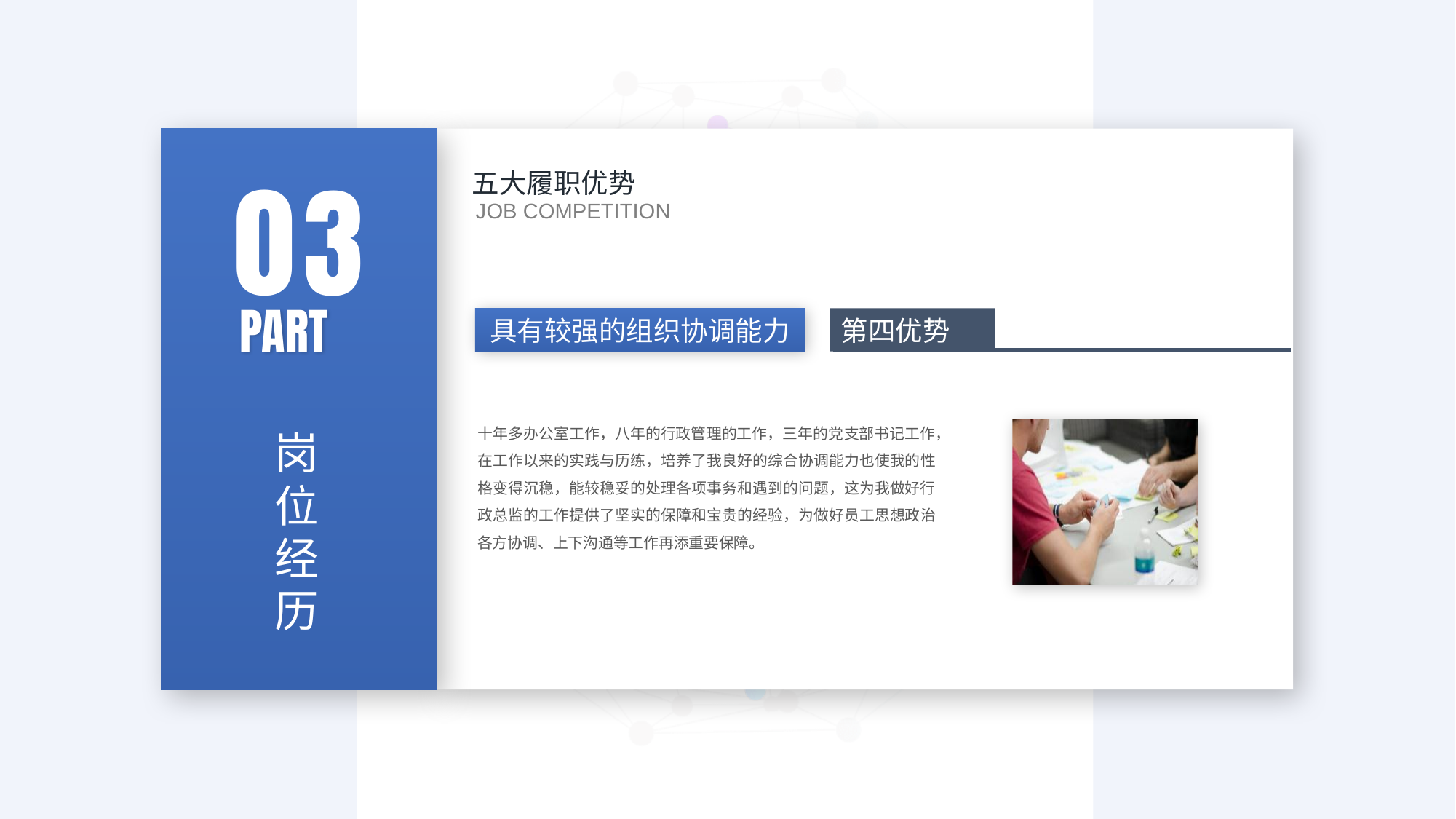

五大履职优势
JOB COMPETITION
具有较强的组织协调能力
第四优势
十年多办公室工作，八年的行政管理的工作，三年的党支部书记工作，在工作以来的实践与历练，培养了我良好的综合协调能力也使我的性格变得沉稳，能较稳妥的处理各项事务和遇到的问题，这为我做好行政总监的工作提供了坚实的保障和宝贵的经验，为做好员工思想政治各方协调、上下沟通等工作再添重要保障。